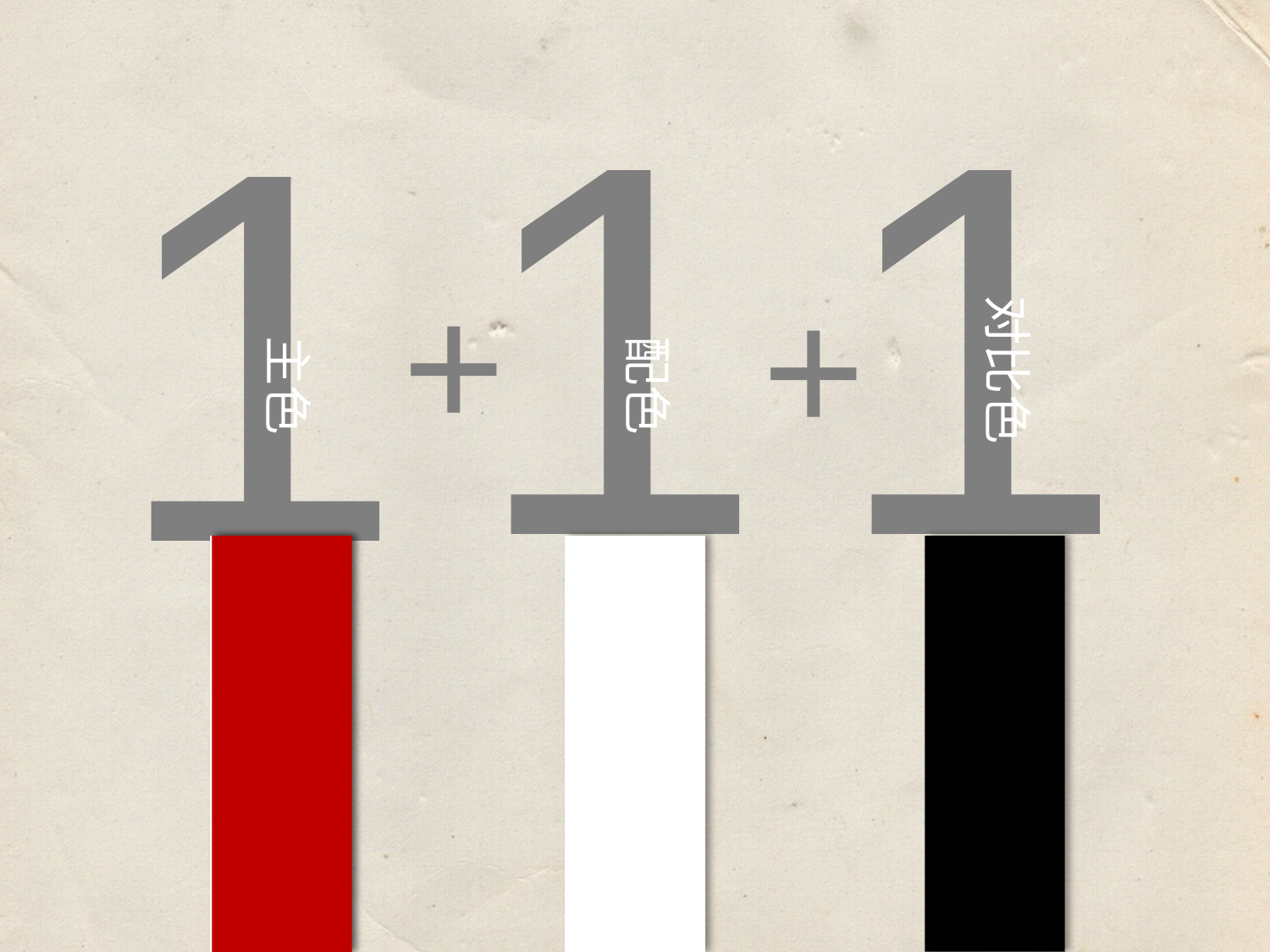

1
1
1
+
+
对比色
主色
配色